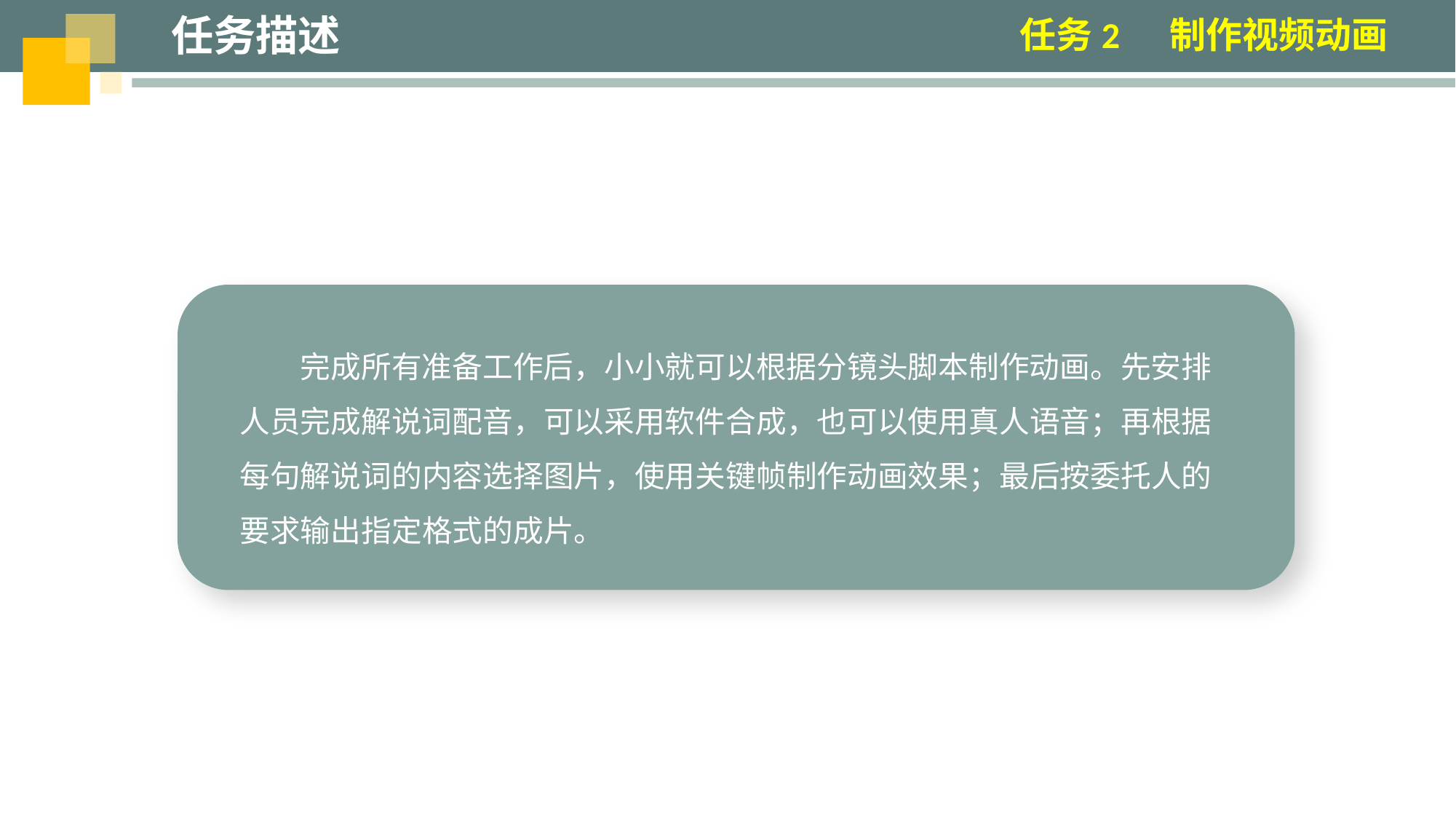

任务描述
任务2     制作视频动画

完成所有准备工作后，小小就可以根据分镜头脚本制作动画。先安排人员完成解说词配音，可以采用软件合成，也可以使用真人语音；再根据每句解说词的内容选择图片，使用关键帧制作动画效果；最后按委托人的要求输出指定格式的成片。